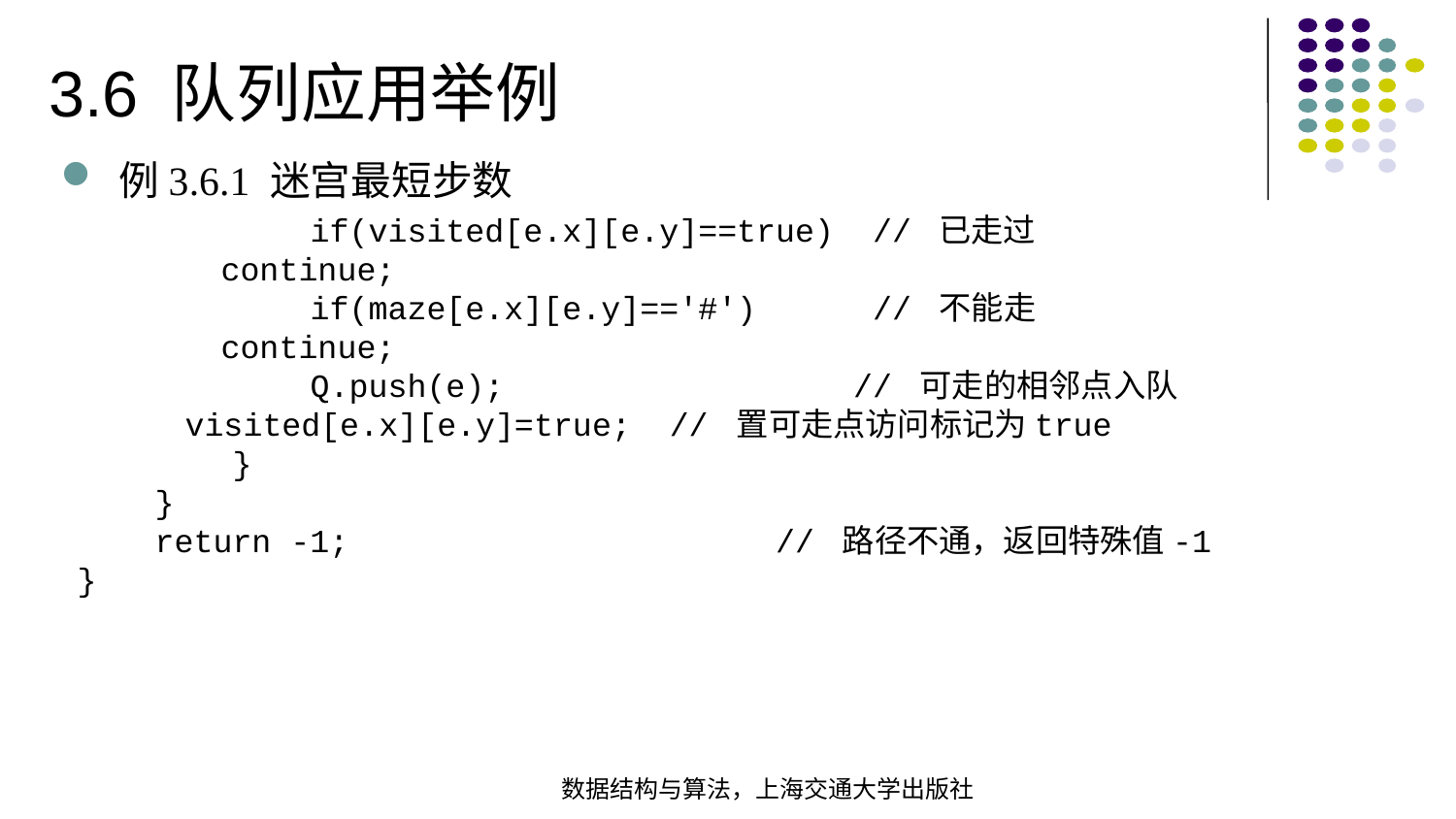

3.6 队列应用举例
例3.6.1 迷宫最短步数
            if(visited[e.x][e.y]==true)  // 已走过                continue;            if(maze[e.x][e.y]=='#')      // 不能走                continue;            Q.push(e);                  // 可走的相邻点入队            visited[e.x][e.y]=true;  // 置可走点访问标记为true        }    }    return -1;                      // 路径不通，返回特殊值-1
}